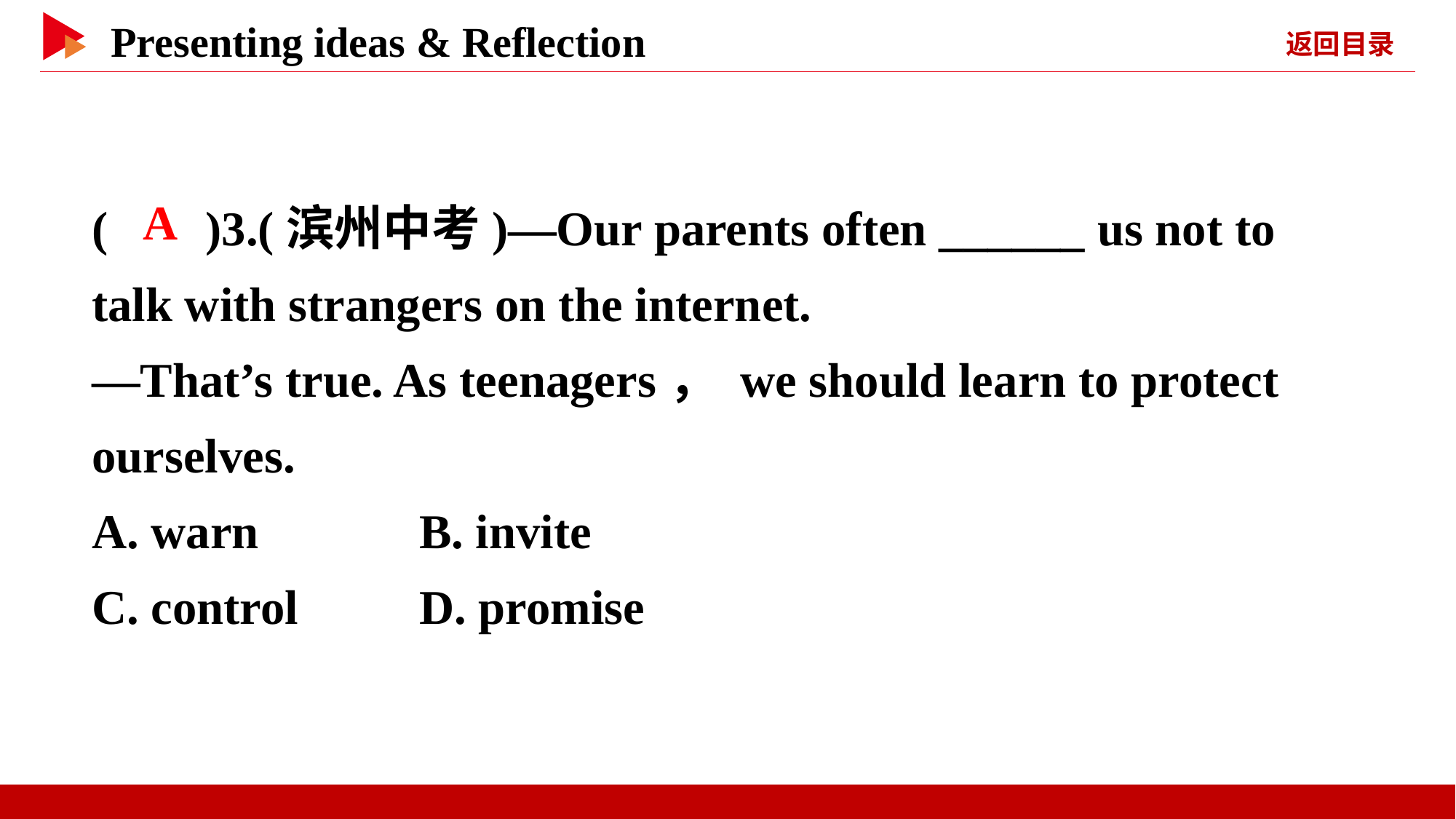

(        )3.(滨州中考)—Our parents often ______ us not to talk with strangers on the internet.
—That’s true. As teenagers， we should learn to protect ourselves.
A. warn		B. invite
C. control		D. promise

   A